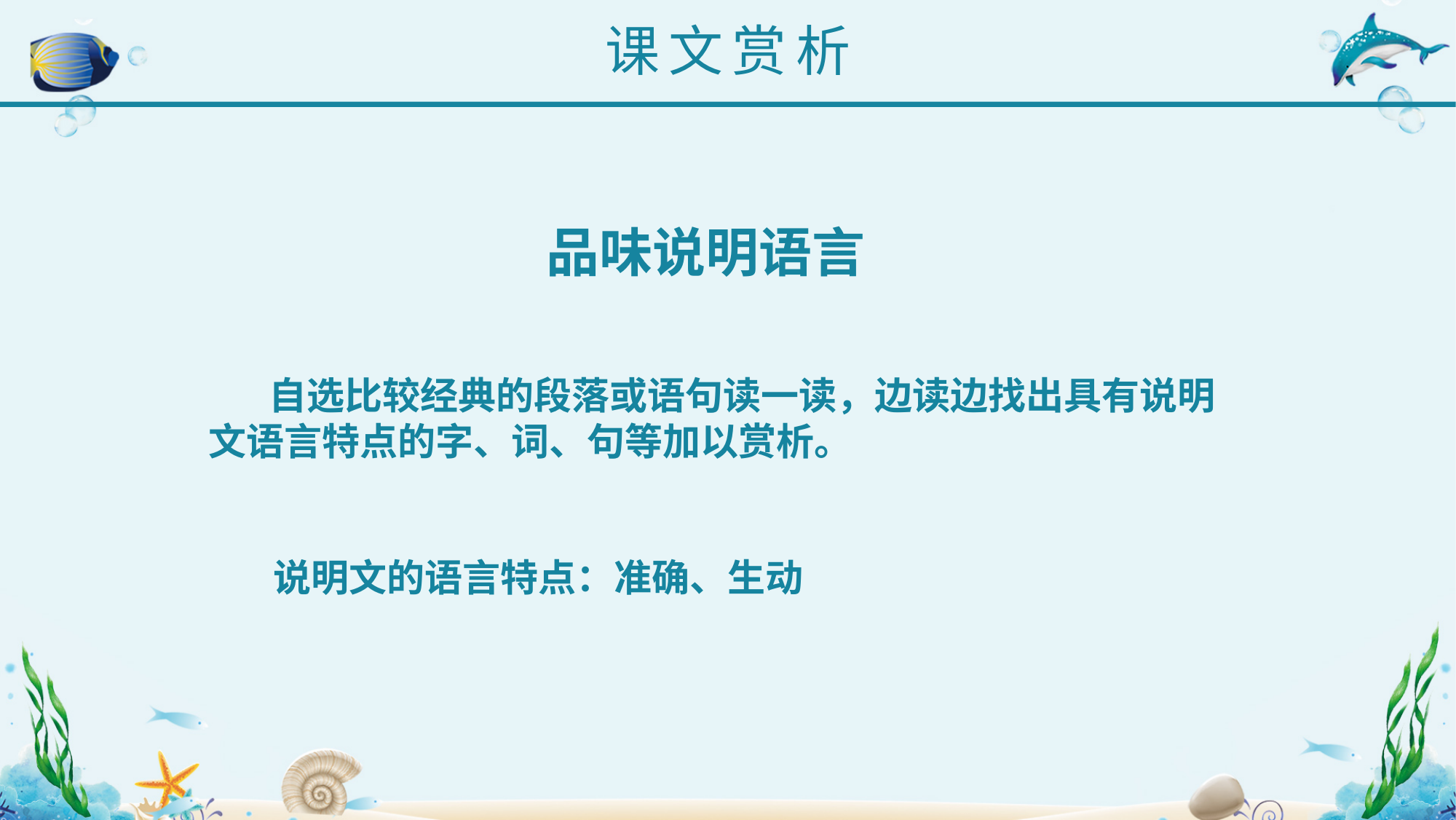

课文赏析

品味说明语言
      自选比较经典的段落或语句读一读，边读边找出具有说明文语言特点的字、词、句等加以赏析。

 说明文的语言特点：准确、生动